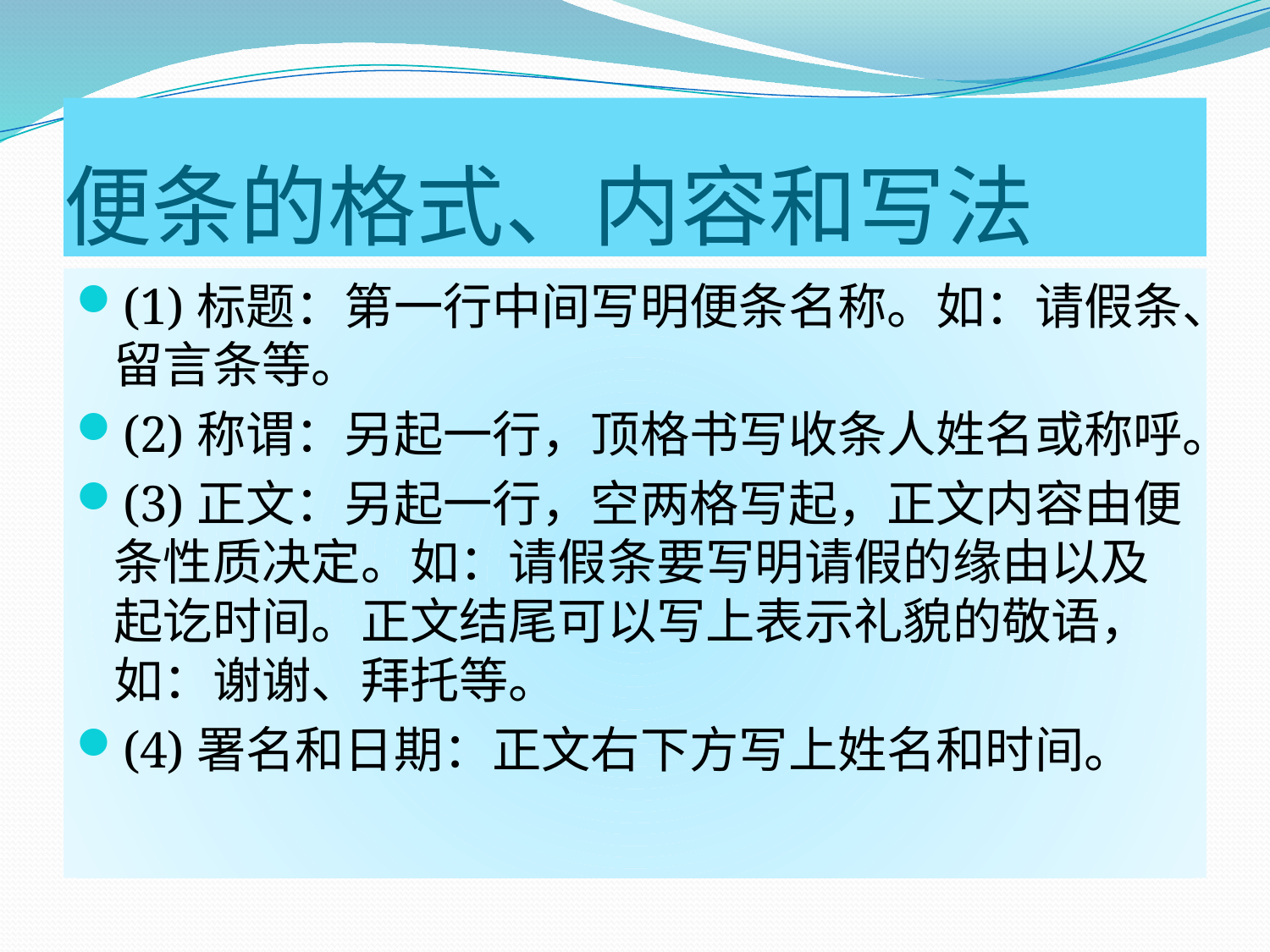

# 便条的格式、内容和写法
(1)标题：第一行中间写明便条名称。如：请假条、留言条等。
(2)称谓：另起一行，顶格书写收条人姓名或称呼。
(3)正文：另起一行，空两格写起，正文内容由便条性质决定。如：请假条要写明请假的缘由以及起讫时间。正文结尾可以写上表示礼貌的敬语，如：谢谢、拜托等。
(4)署名和日期：正文右下方写上姓名和时间。